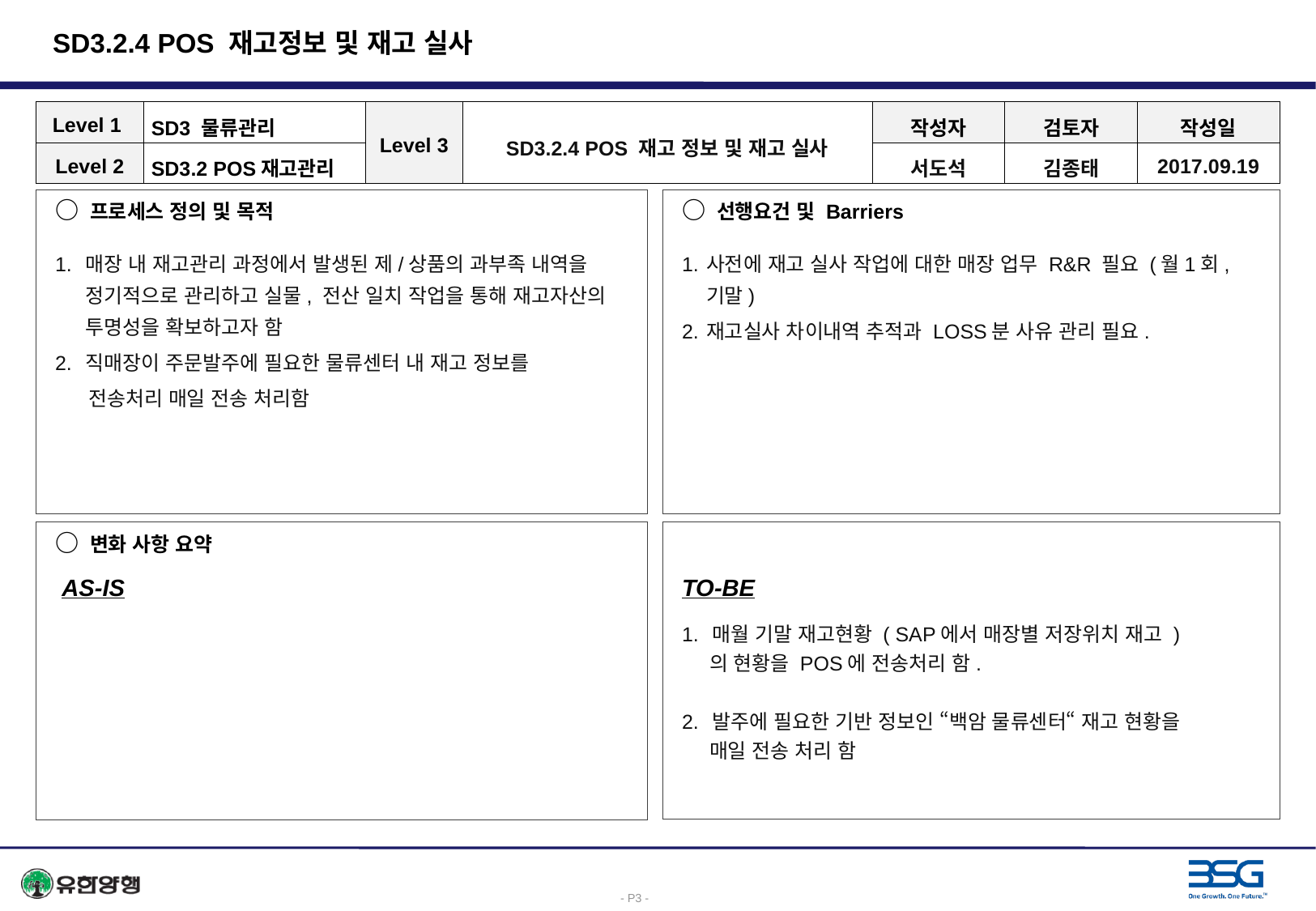

# SD3.2.4 POS 재고정보 및 재고 실사
| Level 1 | SD3 물류관리 | Level 3 | SD3.2.4 POS 재고 정보 및 재고 실사 | 작성자 | 검토자 | 작성일 |
| --- | --- | --- | --- | --- | --- | --- |
| Level 2 | SD3.2 POS재고관리 |  |  | 서도석 | 김종태 | 2017.09.19 |
○ 프로세스 정의 및 목적

매장 내 재고관리 과정에서 발생된 제/상품의 과부족 내역을 정기적으로 관리하고 실물, 전산 일치 작업을 통해 재고자산의 투명성을 확보하고자 함
직매장이 주문발주에 필요한 물류센터 내 재고 정보를
     전송처리 매일 전송 처리함
○ 선행요건 및 Barriers

사전에 재고 실사 작업에 대한 매장 업무 R&R 필요 (월1회, 기말)
재고실사 차이내역 추적과 LOSS분 사유 관리 필요.
○ 변화 사항 요약

 AS-IS

TO-BE

매월 기말 재고현황 ( SAP에서 매장별 저장위치 재고 )
    의 현황을 POS에 전송처리 함.

발주에 필요한 기반 정보인 “백암 물류센터“ 재고 현황을
    매일 전송 처리 함